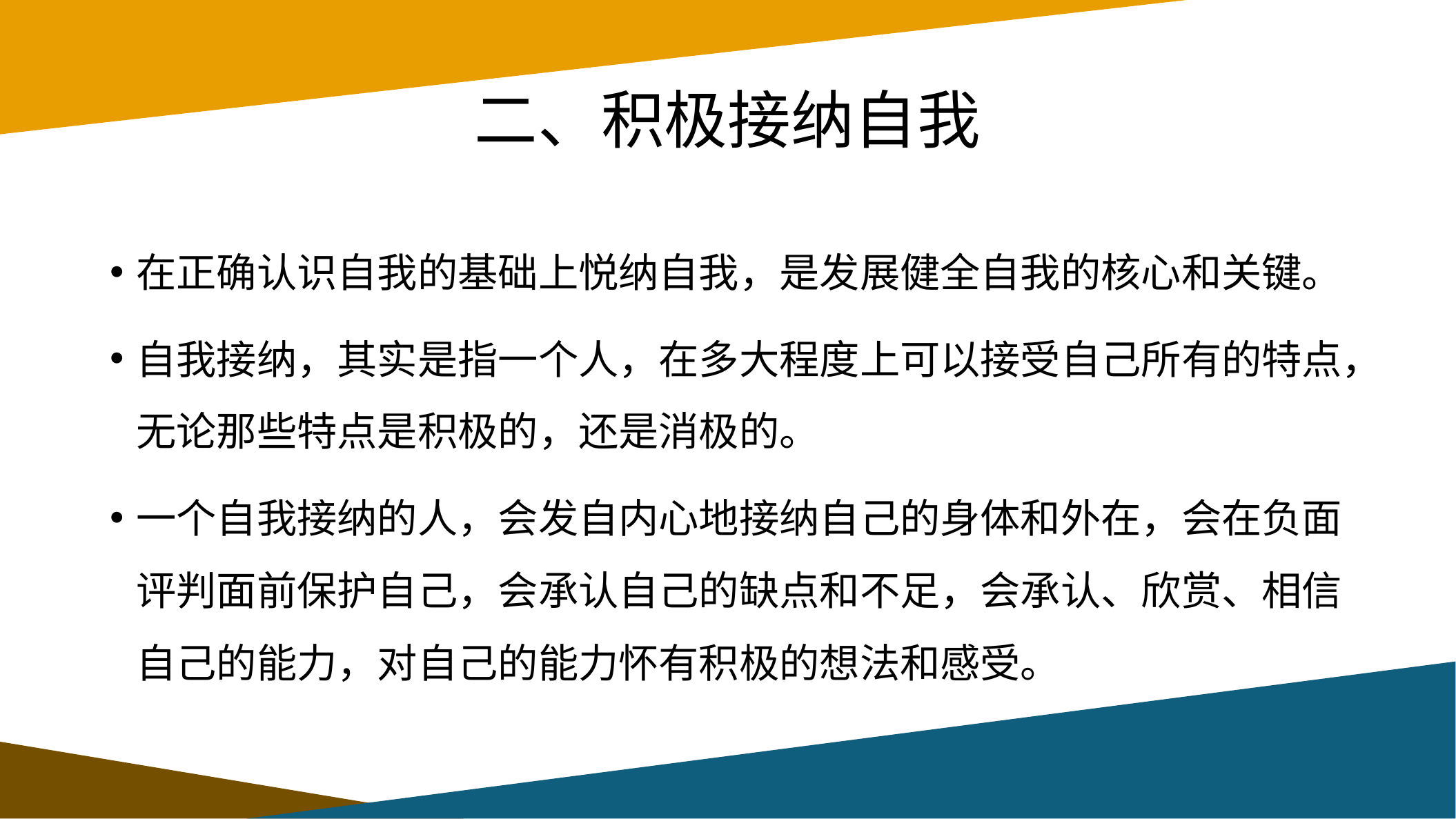

# 二、积极接纳自我
在正确认识自我的基础上悦纳自我，是发展健全自我的核心和关键。
自我接纳，其实是指一个人，在多大程度上可以接受自己所有的特点，无论那些特点是积极的，还是消极的。
一个自我接纳的人，会发自内心地接纳自己的身体和外在，会在负面评判面前保护自己，会承认自己的缺点和不足，会承认、欣赏、相信自己的能力，对自己的能力怀有积极的想法和感受。